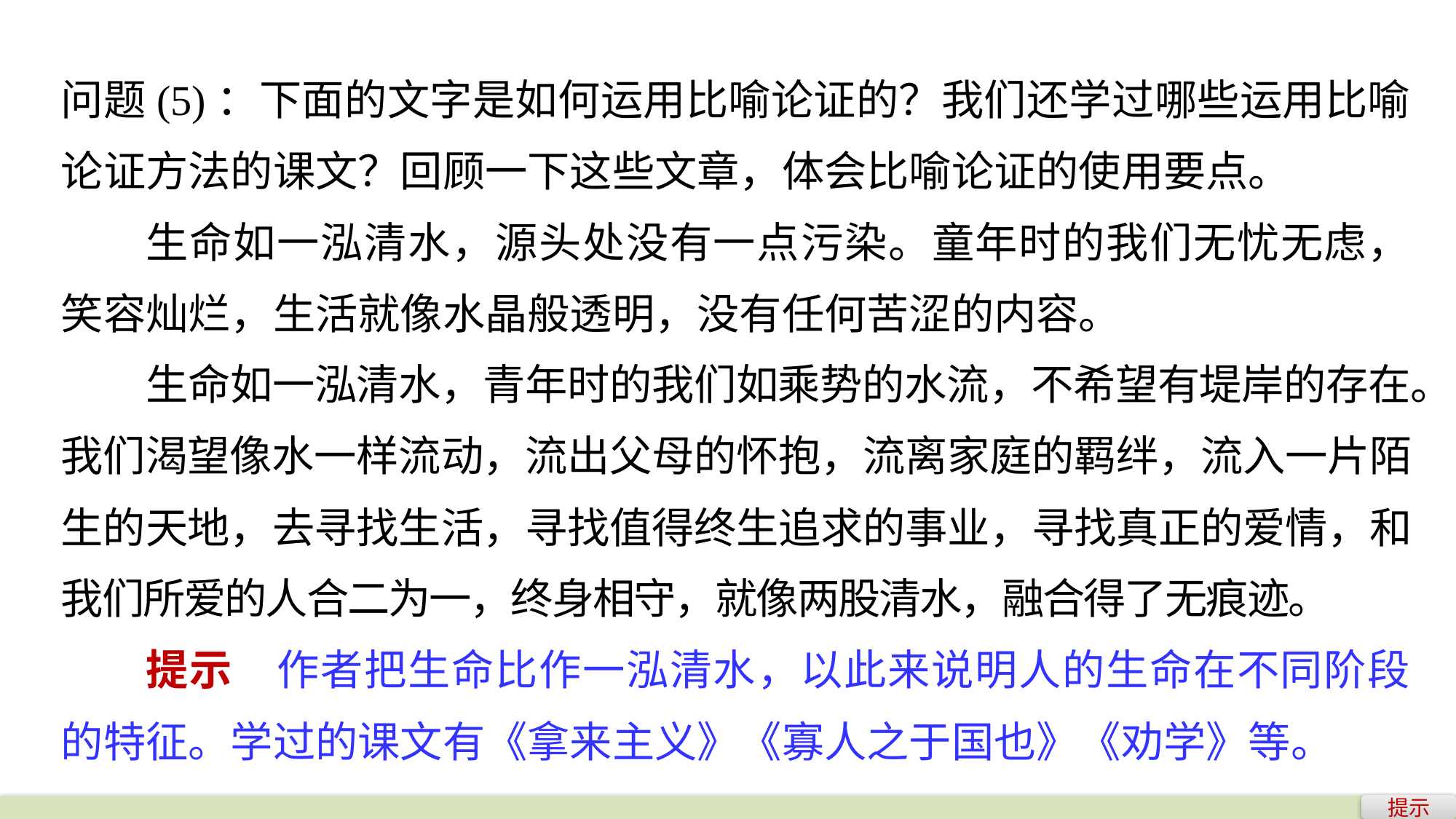

问题(5)：下面的文字是如何运用比喻论证的？我们还学过哪些运用比喻论证方法的课文？回顾一下这些文章，体会比喻论证的使用要点。
生命如一泓清水，源头处没有一点污染。童年时的我们无忧无虑，笑容灿烂，生活就像水晶般透明，没有任何苦涩的内容。
生命如一泓清水，青年时的我们如乘势的水流，不希望有堤岸的存在。我们渴望像水一样流动，流出父母的怀抱，流离家庭的羁绊，流入一片陌生的天地，去寻找生活，寻找值得终生追求的事业，寻找真正的爱情，和我们所爱的人合二为一，终身相守，就像两股清水，融合得了无痕迹。
提示　作者把生命比作一泓清水，以此来说明人的生命在不同阶段的特征。学过的课文有《拿来主义》《寡人之于国也》《劝学》等。
提示